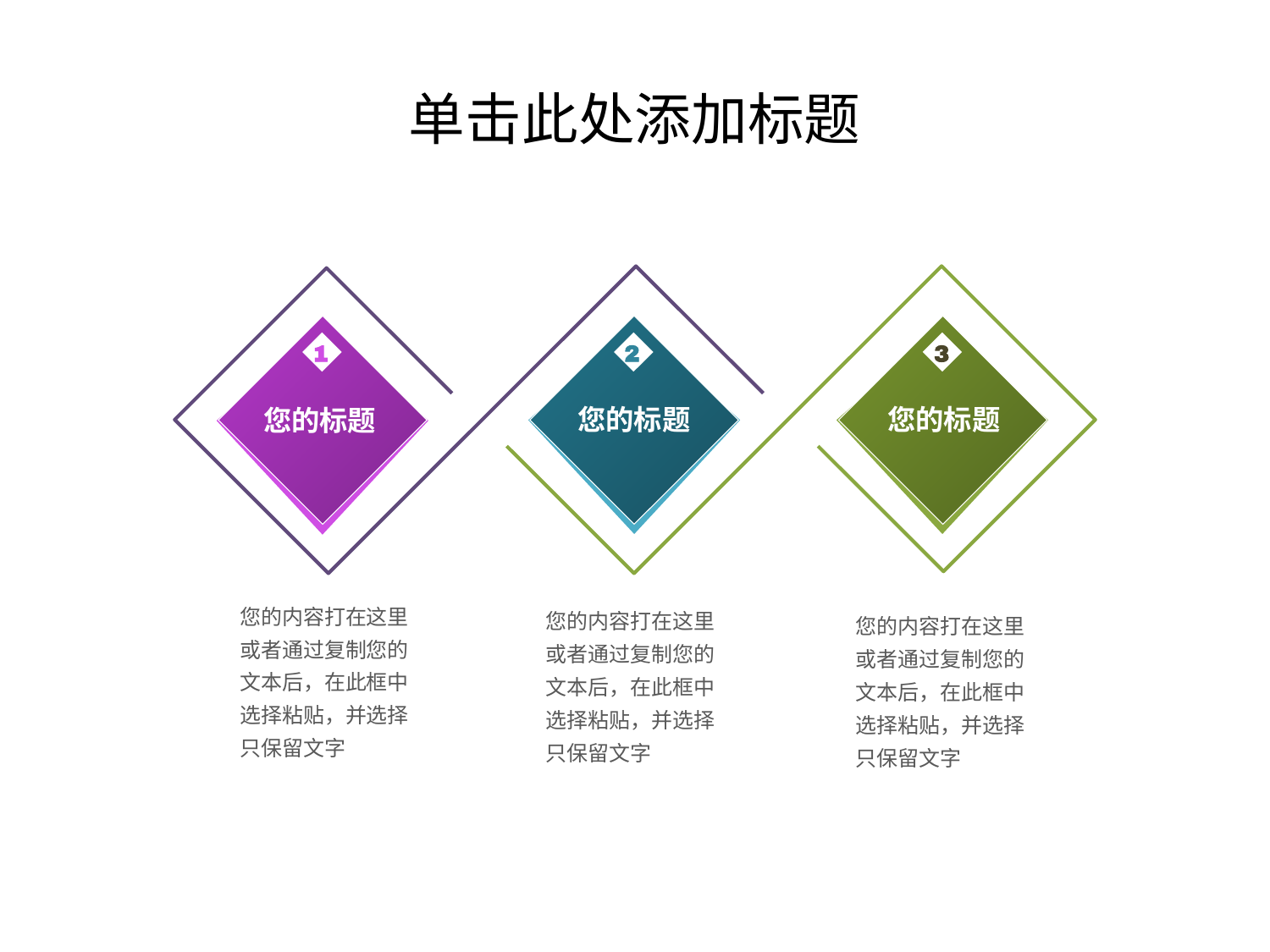

# 单击此处添加标题

1
2
3

您的标题
您的标题
您的标题
您的内容打在这里或者通过复制您的文本后，在此框中选择粘贴，并选择只保留文字
您的内容打在这里或者通过复制您的文本后，在此框中选择粘贴，并选择只保留文字
您的内容打在这里或者通过复制您的文本后，在此框中选择粘贴，并选择只保留文字